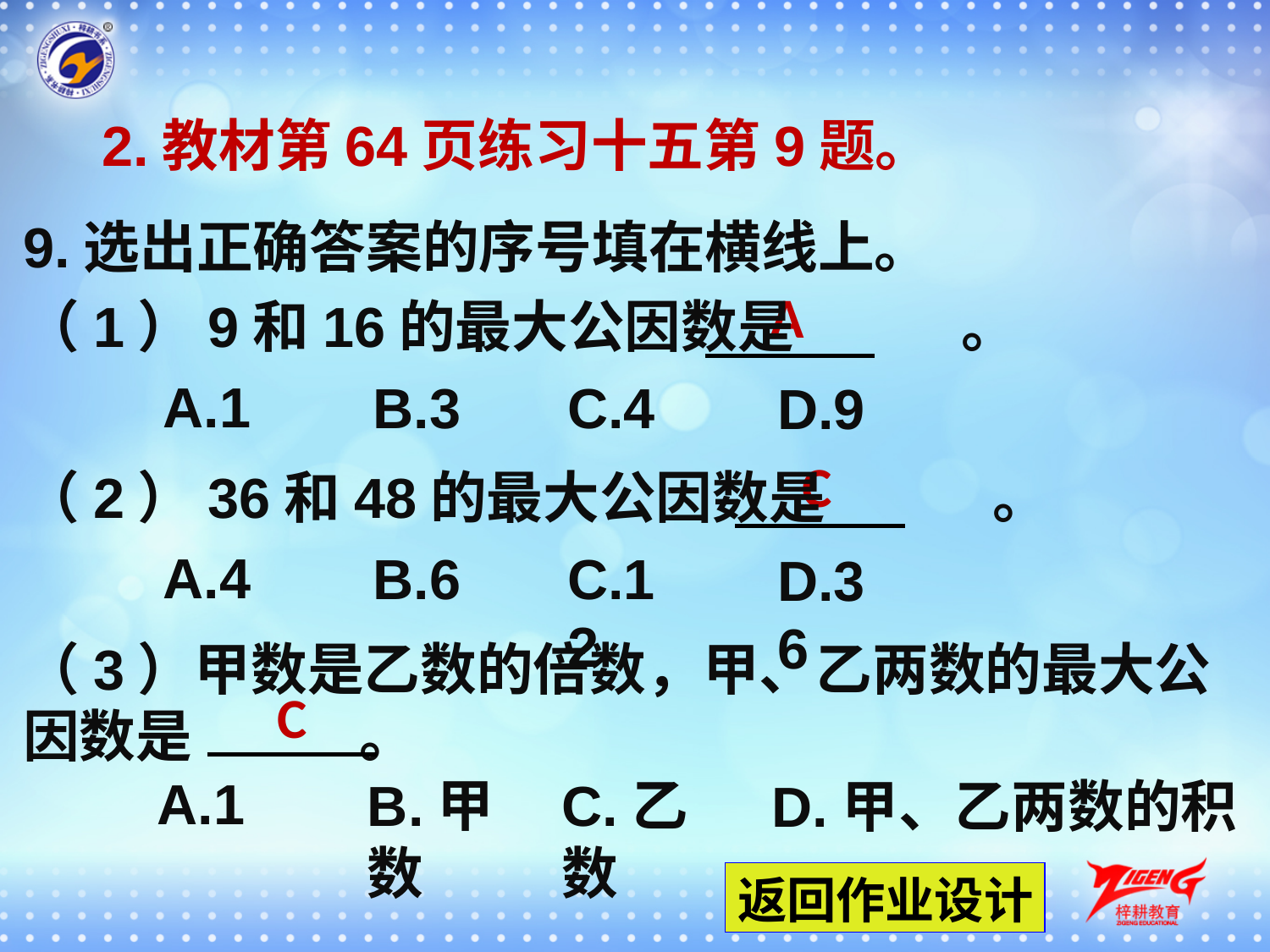

2.教材第64页练习十五第9题。
9.选出正确答案的序号填在横线上。
A
（1）9和16的最大公因数是             。
A.1
B.3
C.4
D.9
C
（2）36和48的最大公因数是             。
A.4
B.6
C.12
D.36
（3）甲数是乙数的倍数，甲、乙两数的最大公因数是             。
C
A.1
B.甲数
C.乙数
D.甲、乙两数的积

返回作业设计